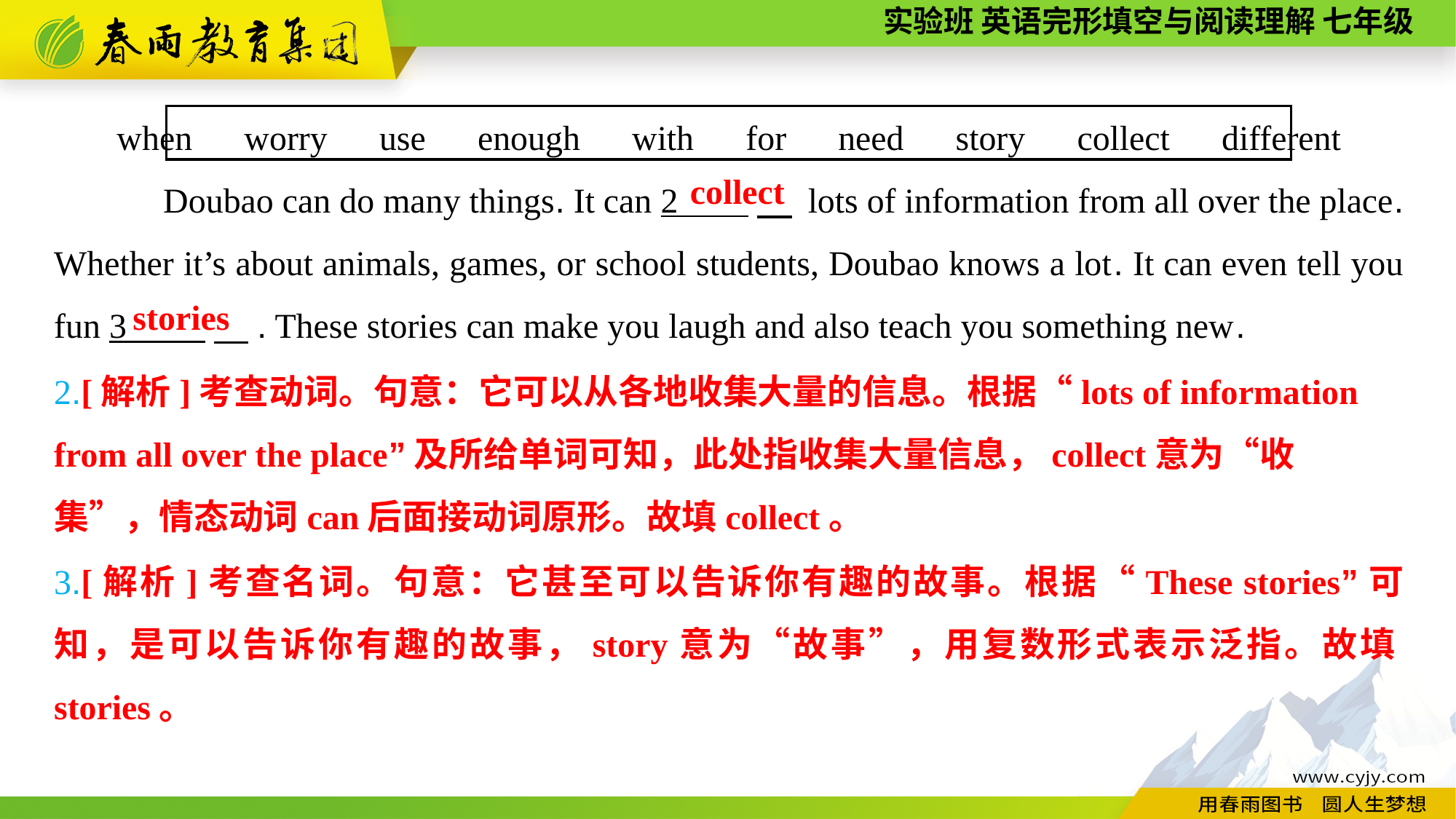

when　worry　use　enough　with　for　need　story　collect　different
Doubao can do many things. It can 2        　 lots of information from all over the place. Whether it’s about animals, games, or school students, Doubao knows a lot. It can even tell you fun 3         　. These stories can make you laugh and also teach you something new.

 collect
stories
2.[解析]考查动词。句意：它可以从各地收集大量的信息。根据“lots of information from all over the place”及所给单词可知，此处指收集大量信息，collect意为“收
集”，情态动词can后面接动词原形。故填collect。
3.[解析]考查名词。句意：它甚至可以告诉你有趣的故事。根据“These stories”可知，是可以告诉你有趣的故事，story意为“故事”，用复数形式表示泛指。故填stories。